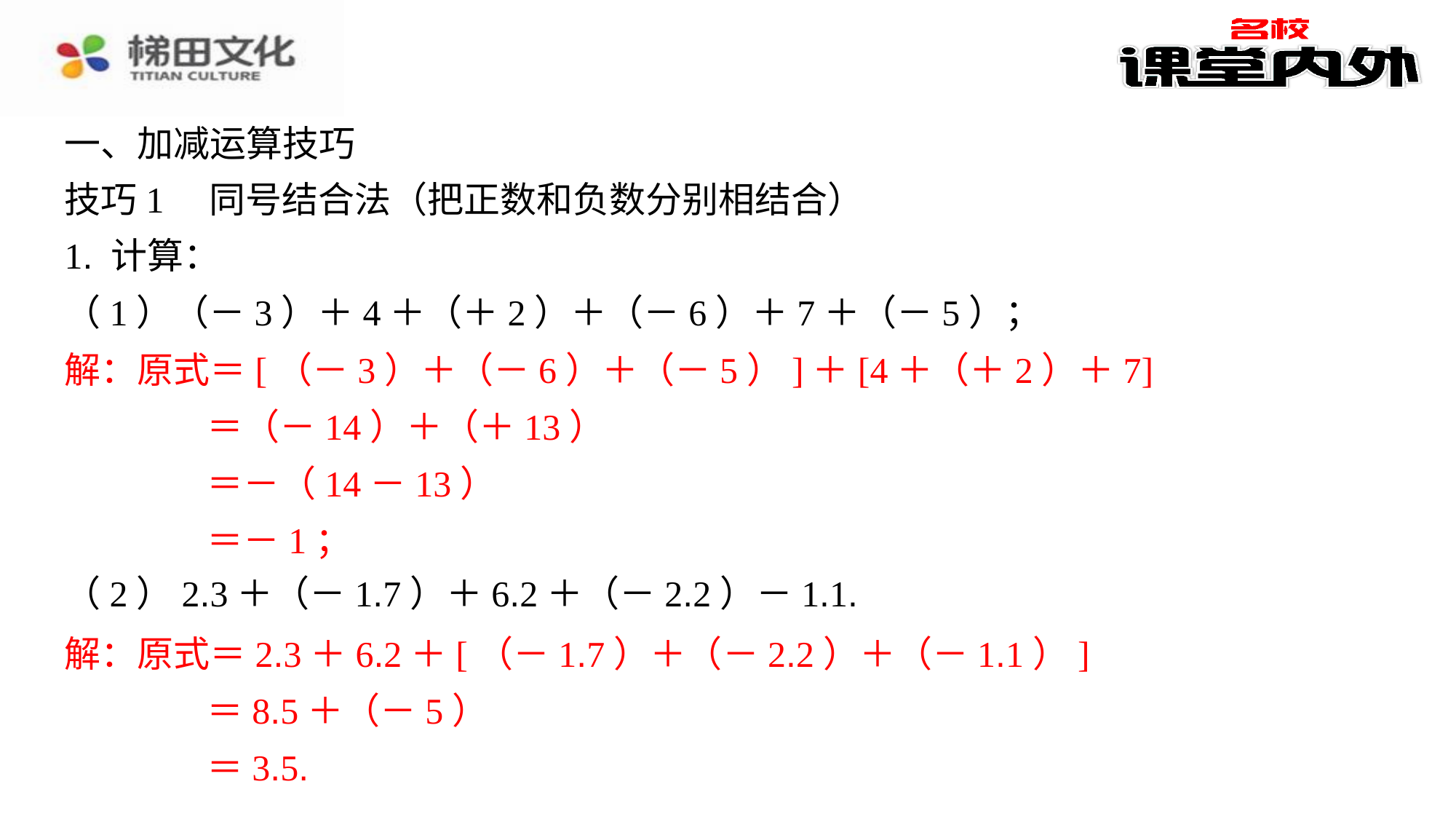

一、加减运算技巧
技巧1　同号结合法（把正数和负数分别相结合）
1. 计算：
（1）（－3）＋4＋（＋2）＋（－6）＋7＋（－5）；
解：原式＝[（－3）＋（－6）＋（－5）]＋[4＋（＋2）＋7]
＝（－14）＋（＋13）
＝－（14－13）
＝－1；
（2）2.3＋（－1.7）＋6.2＋（－2.2）－1.1.
解：原式＝2.3＋6.2＋[（－1.7）＋（－2.2）＋（－1.1）]
＝8.5＋（－5）
＝3.5.
解：原式＝[（－3）＋（－6）＋（－5）]＋[4＋（＋2）＋7]
＝（－14）＋（＋13）
＝－（14－13）
＝－1；
解：原式＝2.3＋6.2＋[（－1.7）＋（－2.2）＋（－1.1）]
＝8.5＋（－5）
＝3.5.